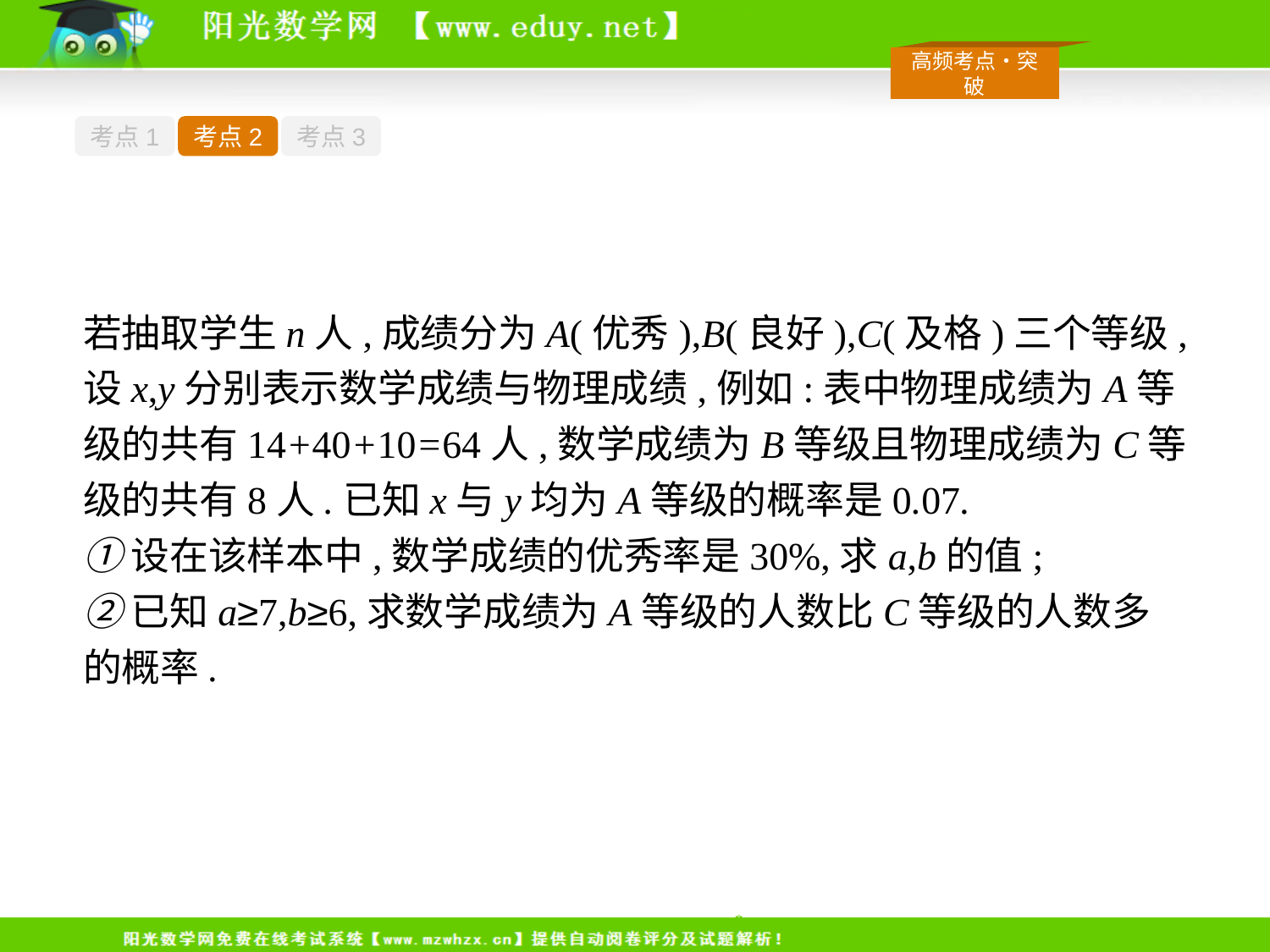

考点1
考点2
考点3
若抽取学生n人,成绩分为A(优秀),B(良好),C(及格)三个等级,设x,y分别表示数学成绩与物理成绩,例如:表中物理成绩为A等级的共有14+40+10=64人,数学成绩为B等级且物理成绩为C等级的共有8人.已知x与y均为A等级的概率是0.07.
①设在该样本中,数学成绩的优秀率是30%,求a,b的值;
②已知a≥7,b≥6,求数学成绩为A等级的人数比C等级的人数多的概率.